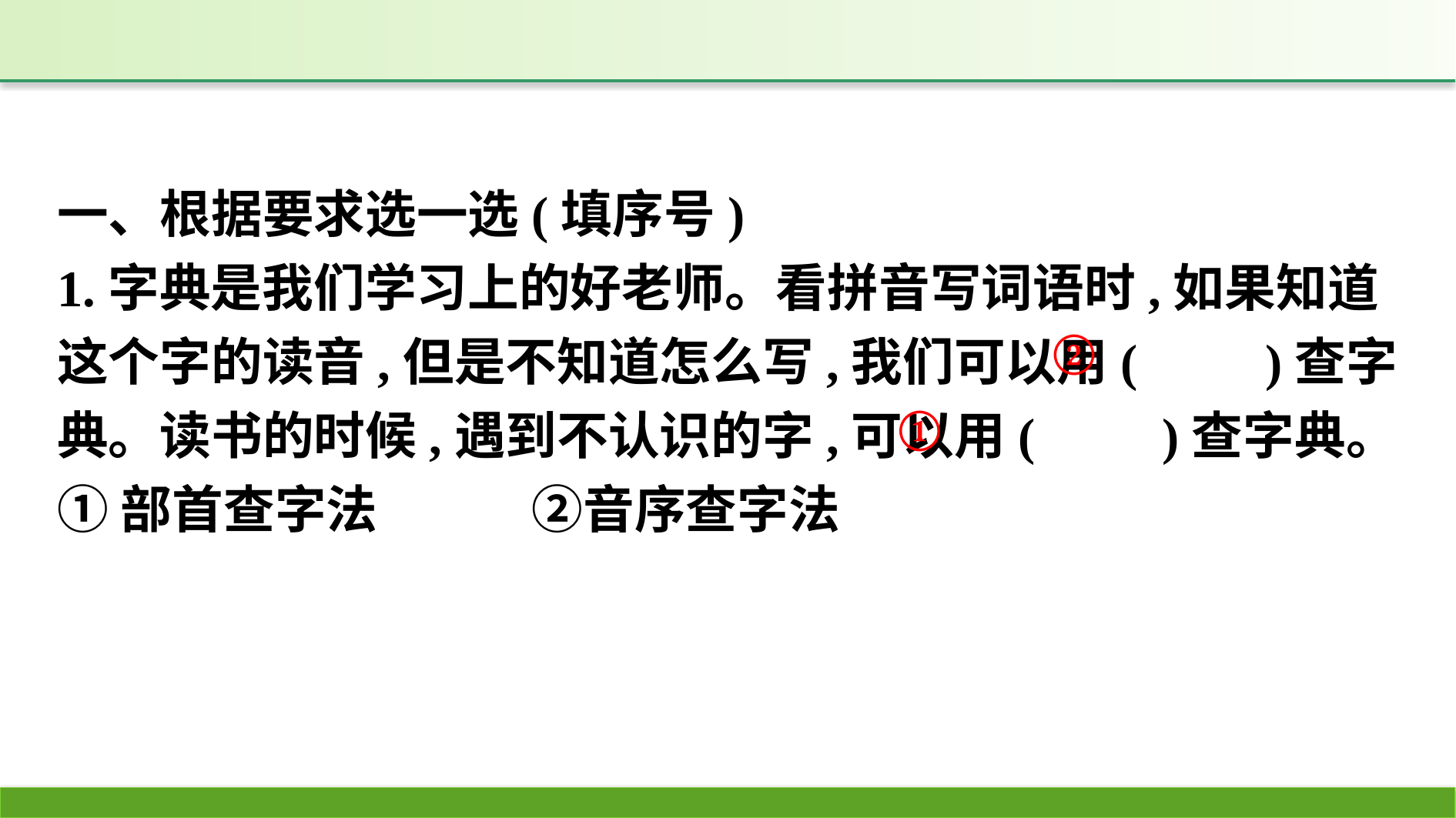

一、根据要求选一选(填序号)
1.字典是我们学习上的好老师。看拼音写词语时,如果知道这个字的读音,但是不知道怎么写,我们可以用(　　)查字典。读书的时候,遇到不认识的字,可以用(　　)查字典。
①部首查字法　　　②音序查字法
②
①